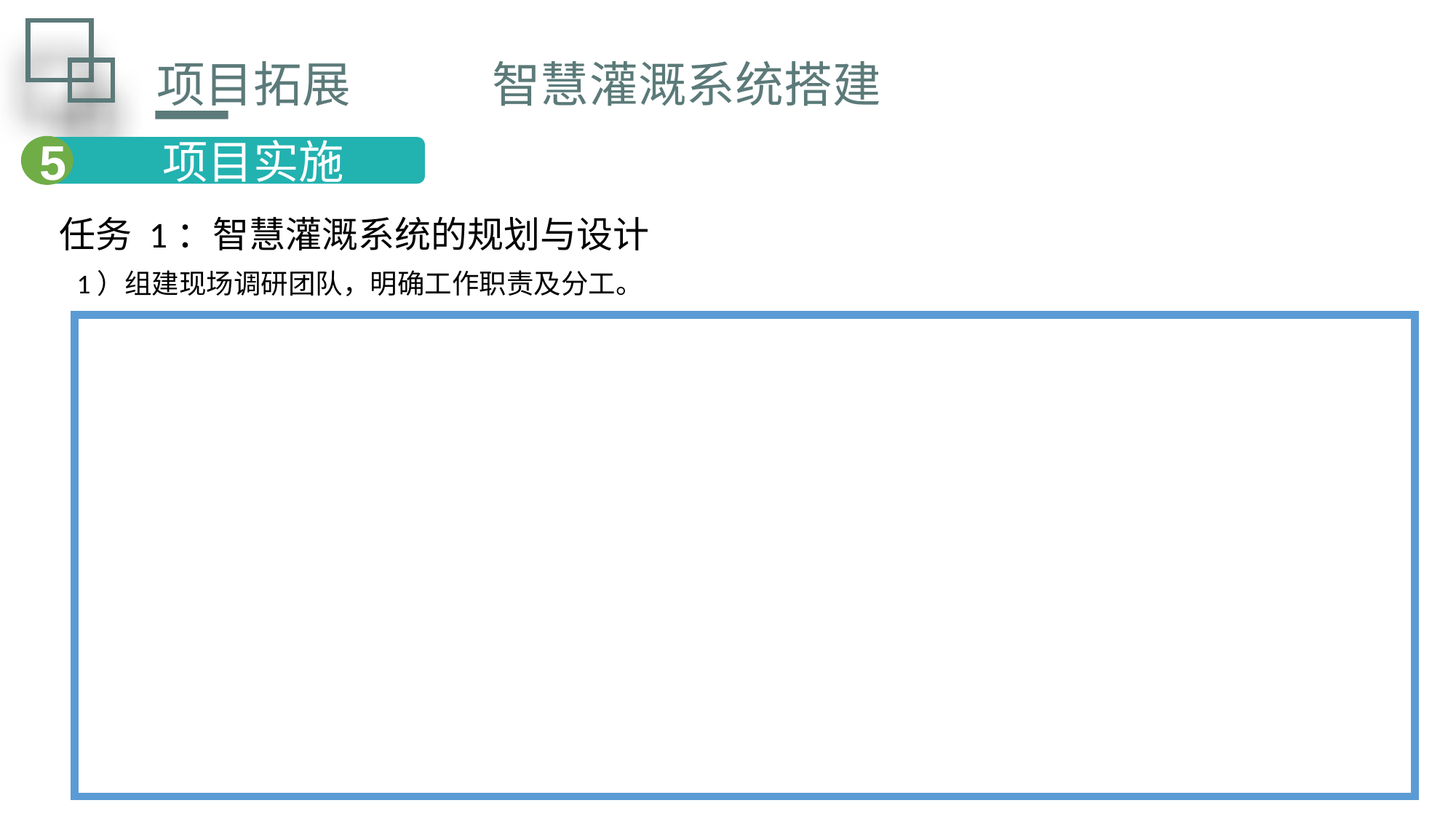

项目拓展             智慧灌溉系统搭建

5
   项目实施
任务 1：智慧灌溉系统的规划与设计
1）组建现场调研团队，明确工作职责及分工。